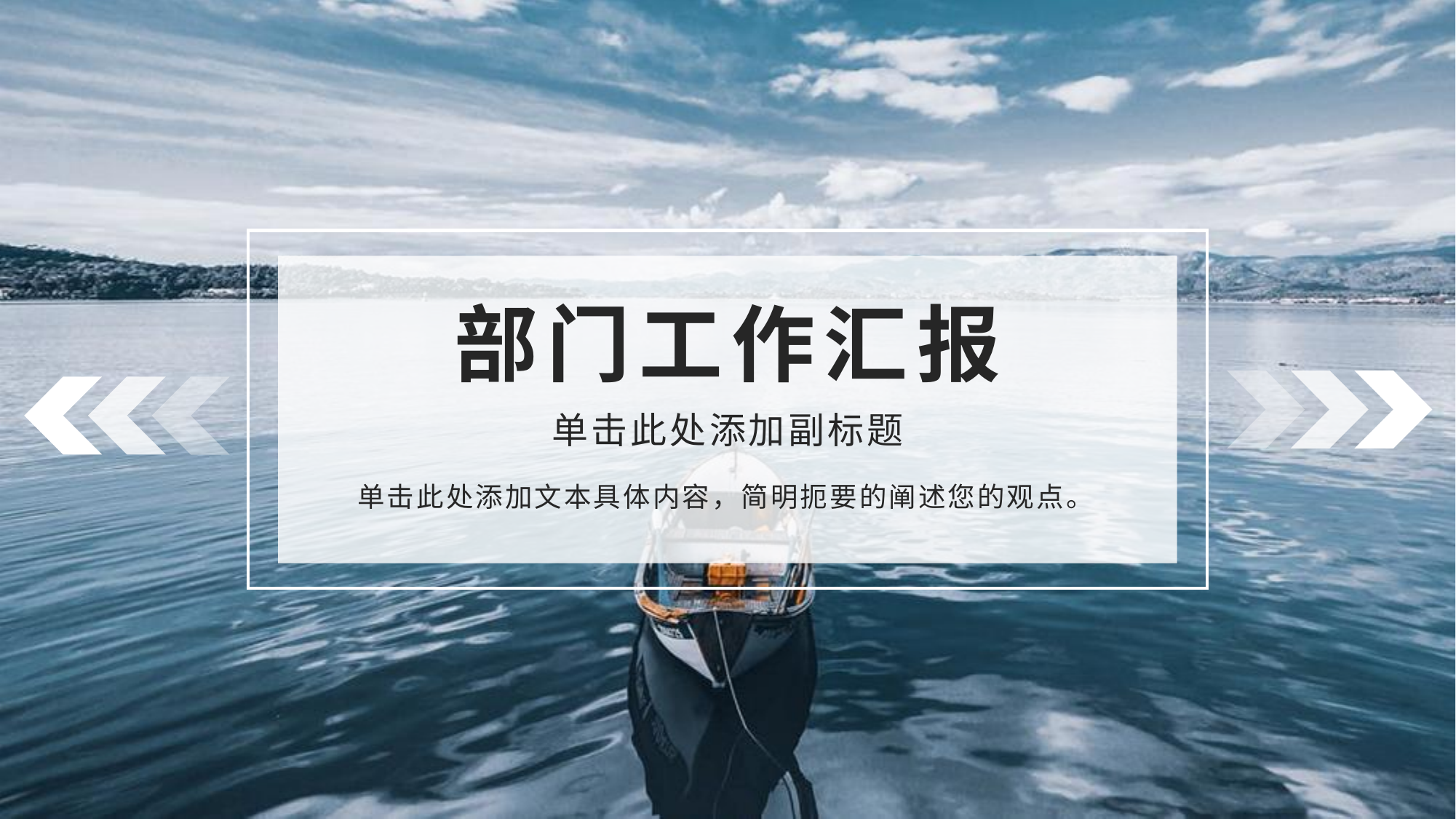

# 部门工作汇报
单击此处添加副标题
单击此处添加文本具体内容，简明扼要的阐述您的观点。